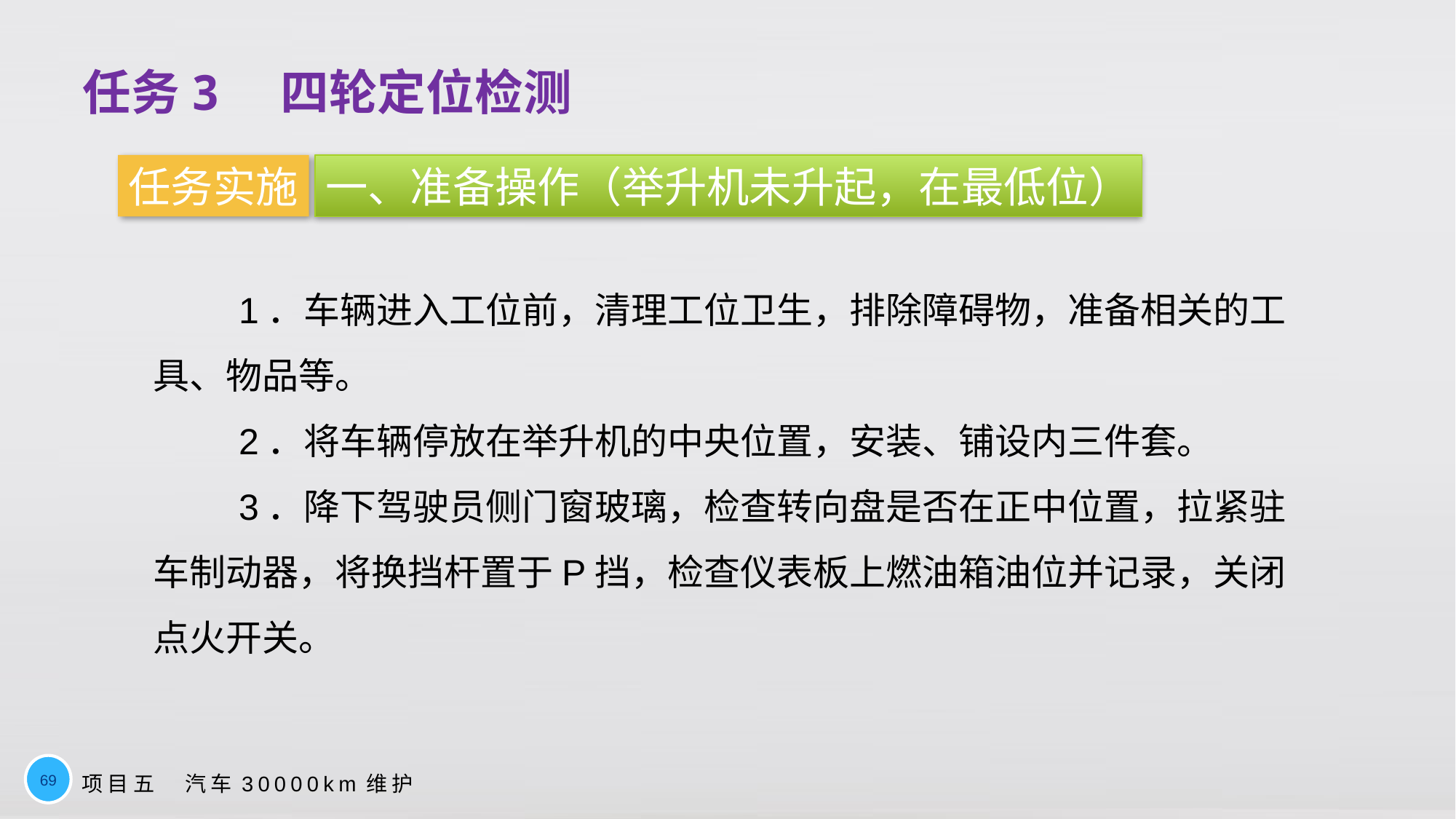

# 任务3　四轮定位检测
任务实施
一、准备操作（举升机未升起，在最低位）
1．车辆进入工位前，清理工位卫生，排除障碍物，准备相关的工具、物品等。
2．将车辆停放在举升机的中央位置，安装、铺设内三件套。
3．降下驾驶员侧门窗玻璃，检查转向盘是否在正中位置，拉紧驻车制动器，将换挡杆置于P挡，检查仪表板上燃油箱油位并记录，关闭点火开关。
69